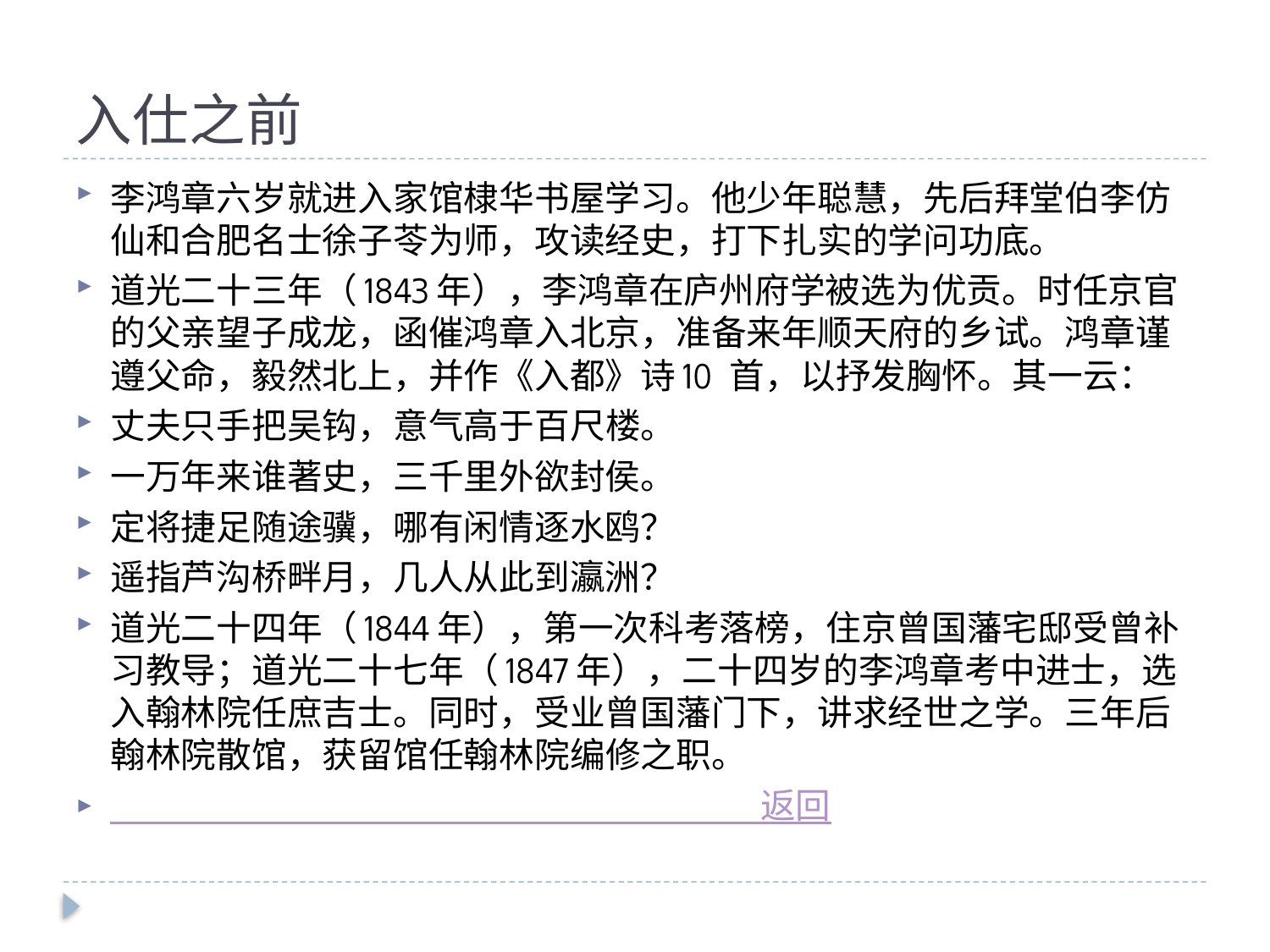

# 入仕之前
李鸿章六岁就进入家馆棣华书屋学习。他少年聪慧，先后拜堂伯李仿仙和合肥名士徐子苓为师，攻读经史，打下扎实的学问功底。
道光二十三年（1843年），李鸿章在庐州府学被选为优贡。时任京官的父亲望子成龙，函催鸿章入北京，准备来年顺天府的乡试。鸿章谨遵父命，毅然北上，并作《入都》诗10 首，以抒发胸怀。其一云：
丈夫只手把吴钩，意气高于百尺楼。
一万年来谁著史，三千里外欲封侯。
定将捷足随途骥，哪有闲情逐水鸥？
遥指芦沟桥畔月，几人从此到瀛洲？
道光二十四年（1844年），第一次科考落榜，住京曾国藩宅邸受曾补习教导；道光二十七年（1847年），二十四岁的李鸿章考中进士，选入翰林院任庶吉士。同时，受业曾国藩门下，讲求经世之学。三年后翰林院散馆，获留馆任翰林院编修之职。
                                                                                   返回